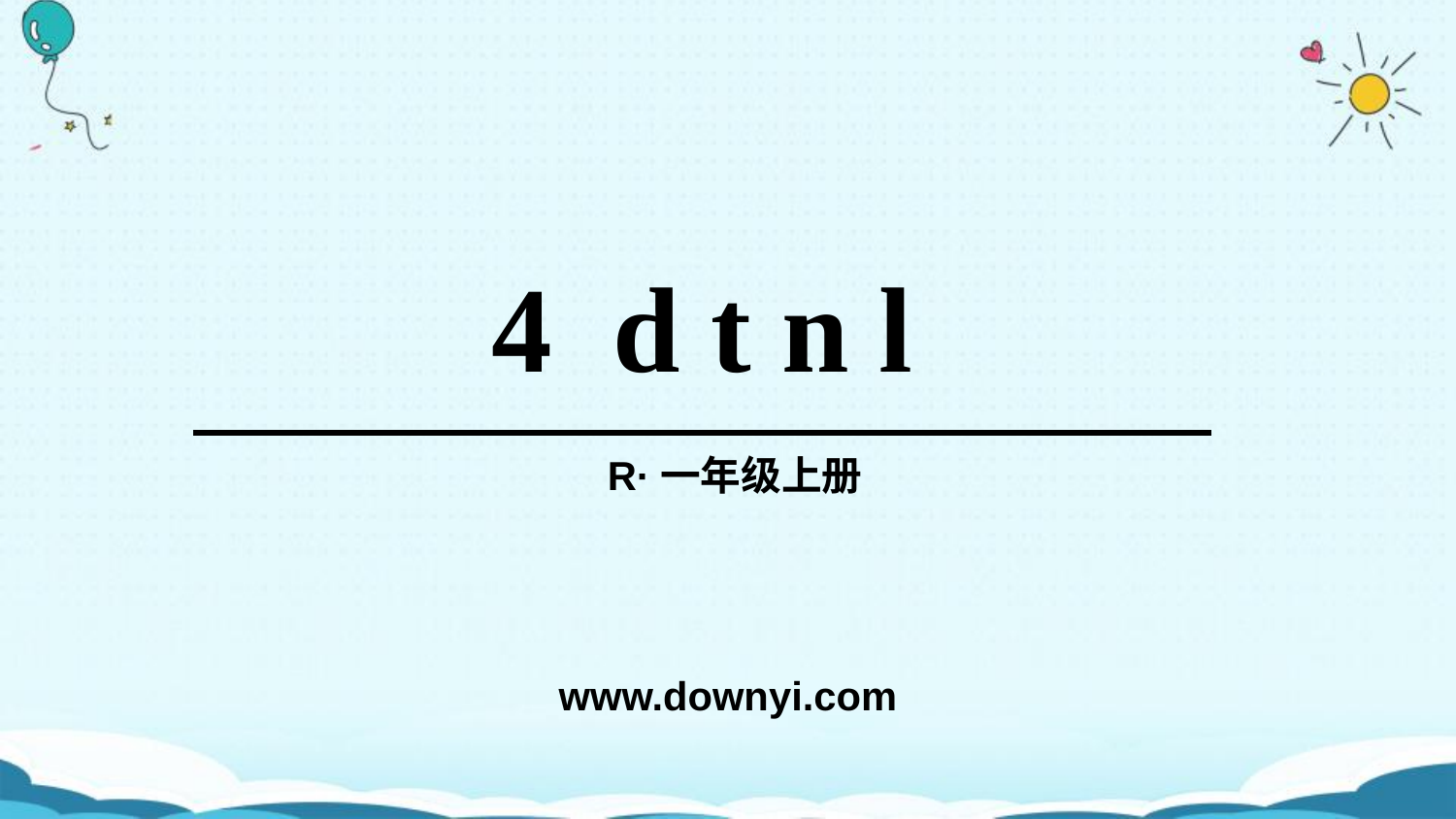

4  d t n l
R·一年级上册
www.downyi.com